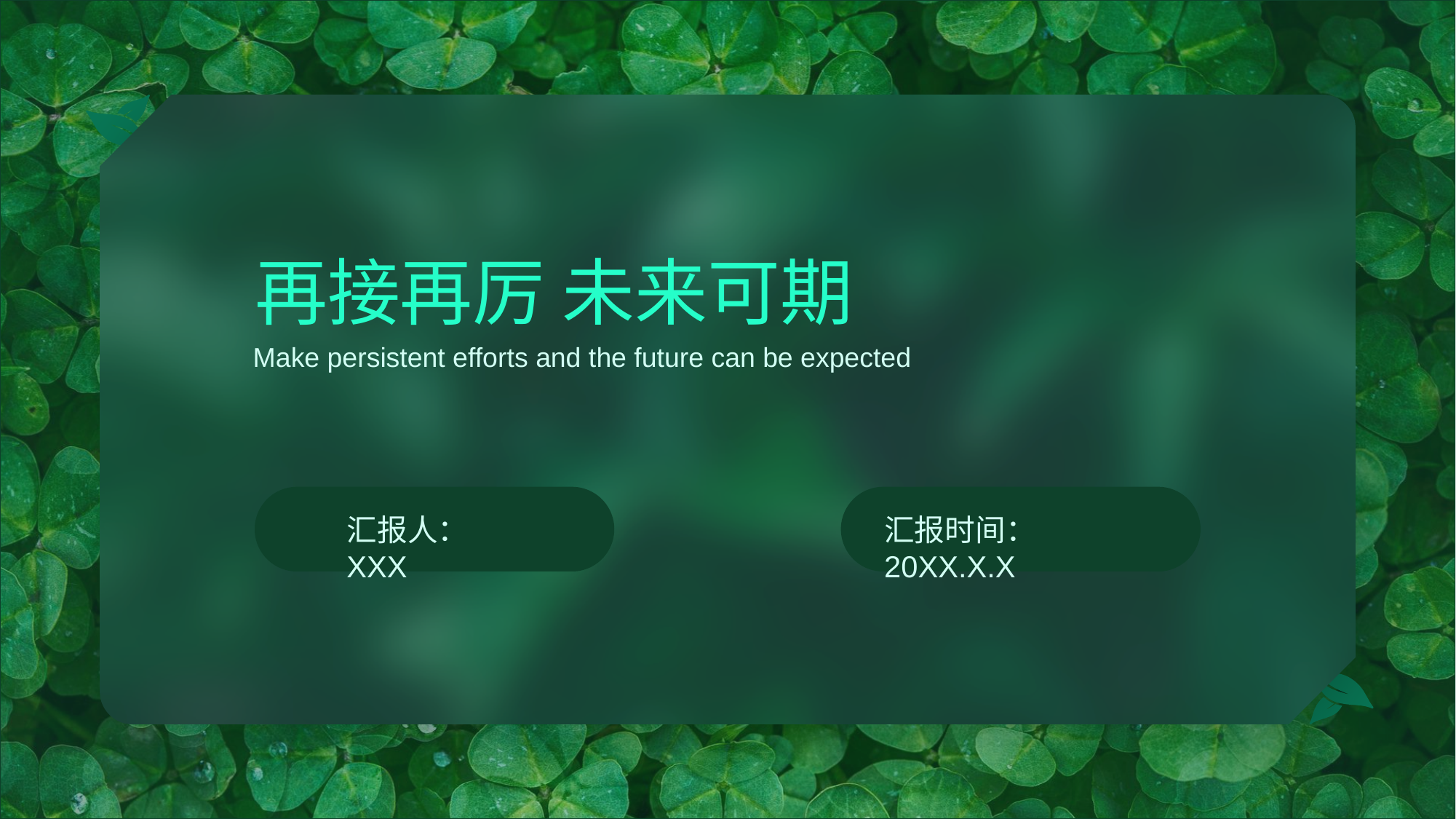

再接再厉 未来可期
Make persistent efforts and the future can be expected

汇报人：XXX
汇报时间：20XX.X.X